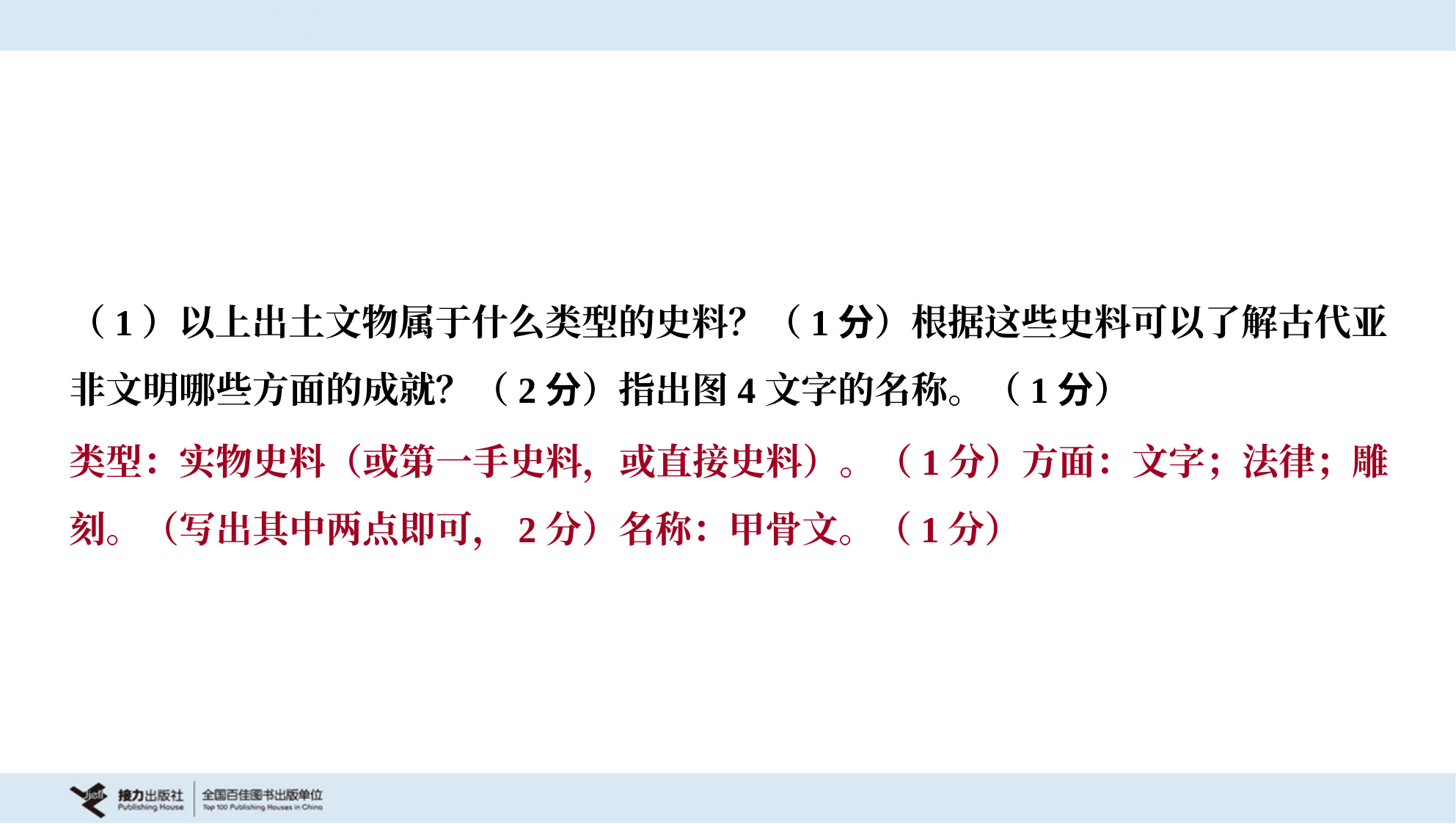

（1）以上出土文物属于什么类型的史料？（1分）根据这些史料可以了解古代亚
非文明哪些方面的成就？（2分）指出图4文字的名称。（1分）
类型：实物史料（或第一手史料，或直接史料）。（1分）方面：文字；法律；雕
刻。（写出其中两点即可，2分）名称：甲骨文。（1分）